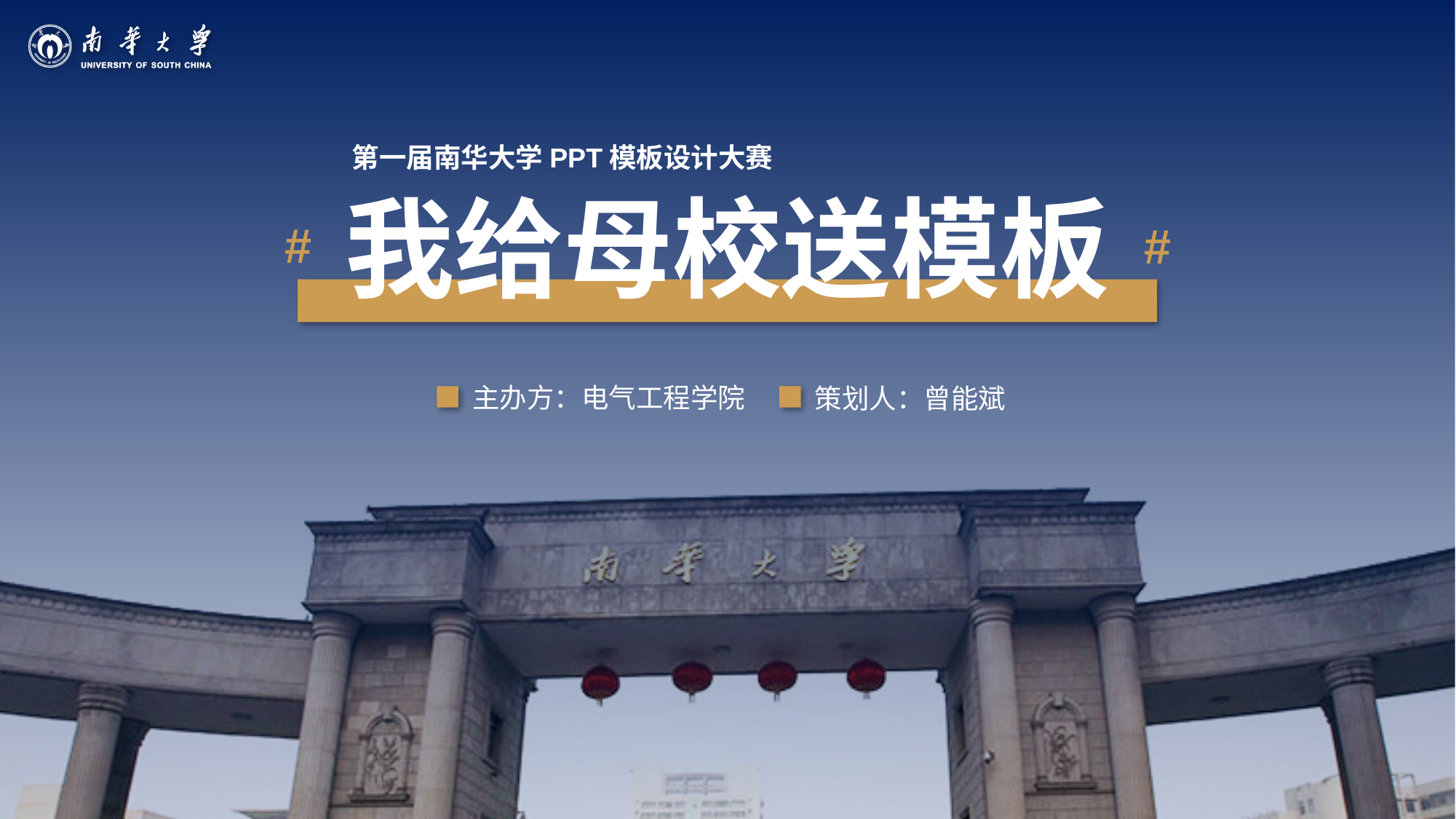

第一届南华大学PPT模板设计大赛
我给母校送模板
#
#

主办方：电气工程学院
策划人：曾能斌